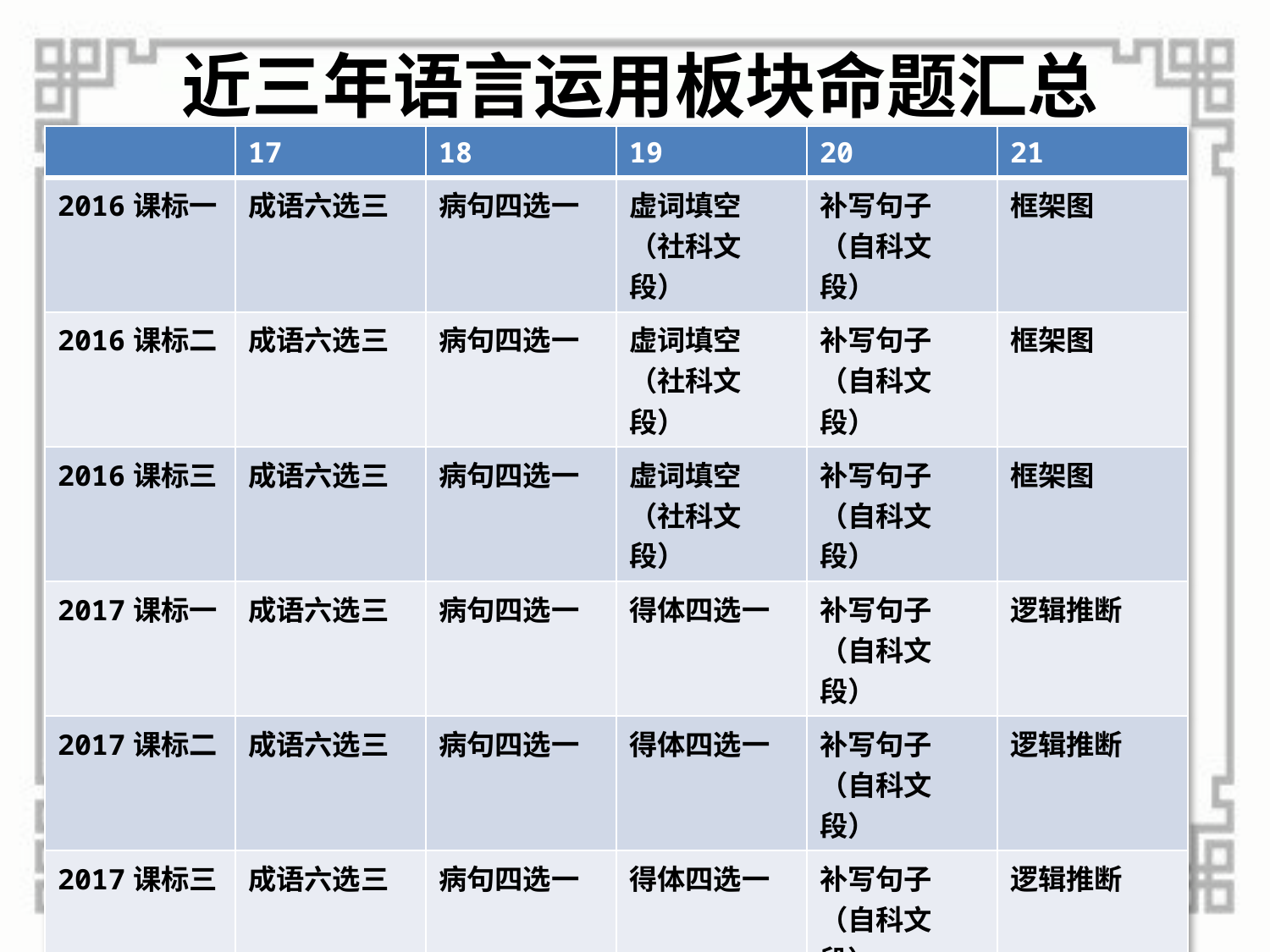

# 近三年语言运用板块命题汇总
|  | 17 | 18 | 19 | 20 | 21 |
| --- | --- | --- | --- | --- | --- |
| 2016课标一 | 成语六选三 | 病句四选一 | 虚词填空（社科文段） | 补写句子（自科文段） | 框架图 |
| 2016课标二 | 成语六选三 | 病句四选一 | 虚词填空（社科文段） | 补写句子（自科文段） | 框架图 |
| 2016课标三 | 成语六选三 | 病句四选一 | 虚词填空 （社科文段） | 补写句子 （自科文段） | 框架图 |
| 2017课标一 | 成语六选三 | 病句四选一 | 得体四选一 | 补写句子 （自科文段） | 逻辑推断 |
| 2017课标二 | 成语六选三 | 病句四选一 | 得体四选一 | 补写句子 （自科文段） | 逻辑推断 |
| 2017课标三 | 成语六选三 | 病句四选一 | 得体四选一 | 补写句子 （自科文段） | 逻辑推断 |
| 2018课标一 | 同（自科）文语境下的语病修改+补写单选+成语辨析 |  |  | 启事书面语 | 流程图 |
| 2018课标二 | 同（社科）文语境下的补写单选+成语辨析+语病修改 |  |  | 启事词语不当 | 组合续写 |
| 2018课标三 | 同（自科）文语境下的成语辨析+语病修改+补写单选 |  |  | 信五处不得体 | 框架图 |